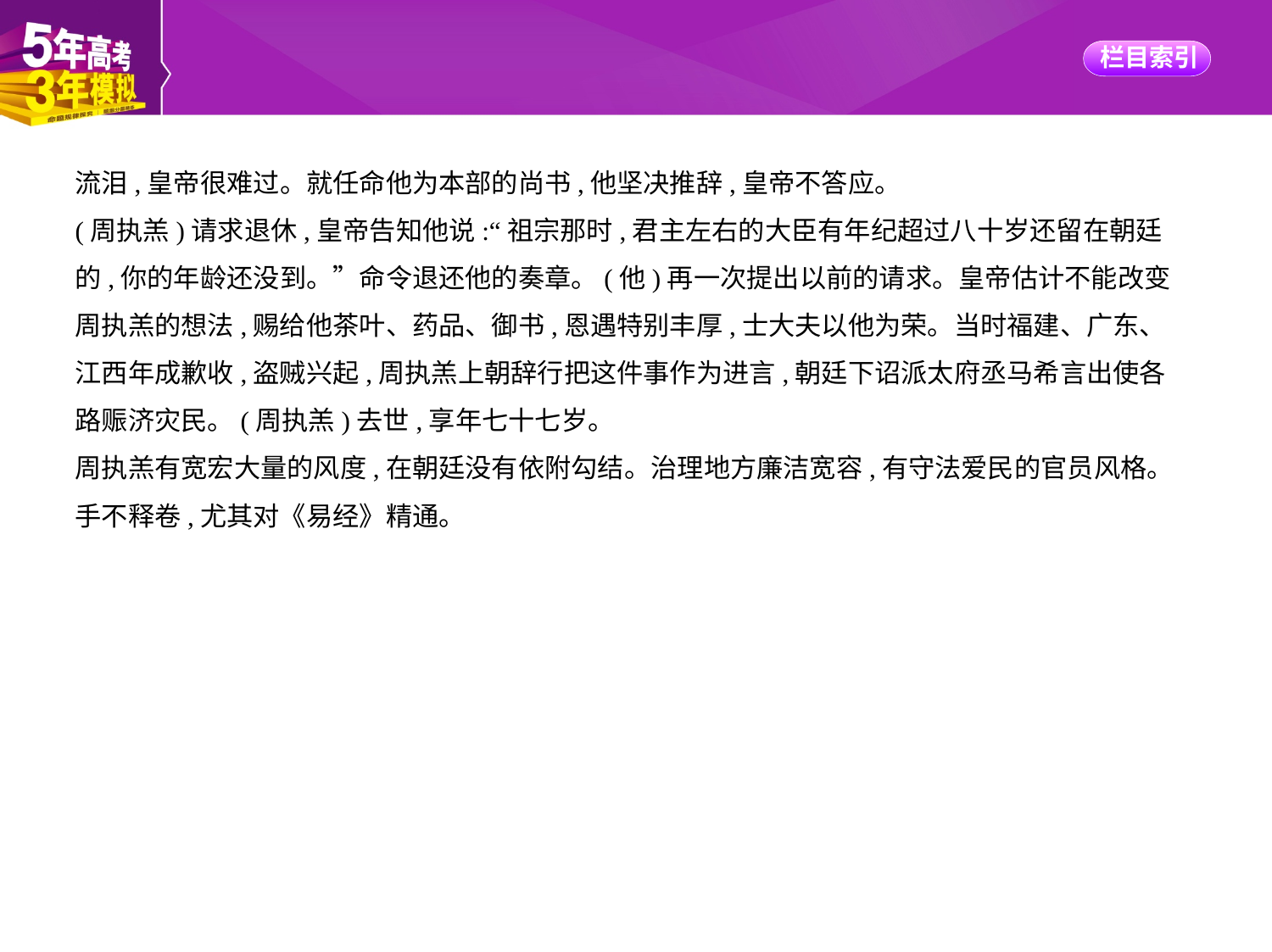

流泪,皇帝很难过。就任命他为本部的尚书,他坚决推辞,皇帝不答应。
(周执羔)请求退休,皇帝告知他说:“祖宗那时,君主左右的大臣有年纪超过八十岁还留在朝廷
的,你的年龄还没到。”命令退还他的奏章。(他)再一次提出以前的请求。皇帝估计不能改变
周执羔的想法,赐给他茶叶、药品、御书,恩遇特别丰厚,士大夫以他为荣。当时福建、广东、
江西年成歉收,盗贼兴起,周执羔上朝辞行把这件事作为进言,朝廷下诏派太府丞马希言出使各
路赈济灾民。(周执羔)去世,享年七十七岁。
周执羔有宽宏大量的风度,在朝廷没有依附勾结。治理地方廉洁宽容,有守法爱民的官员风格。
手不释卷,尤其对《易经》精通。